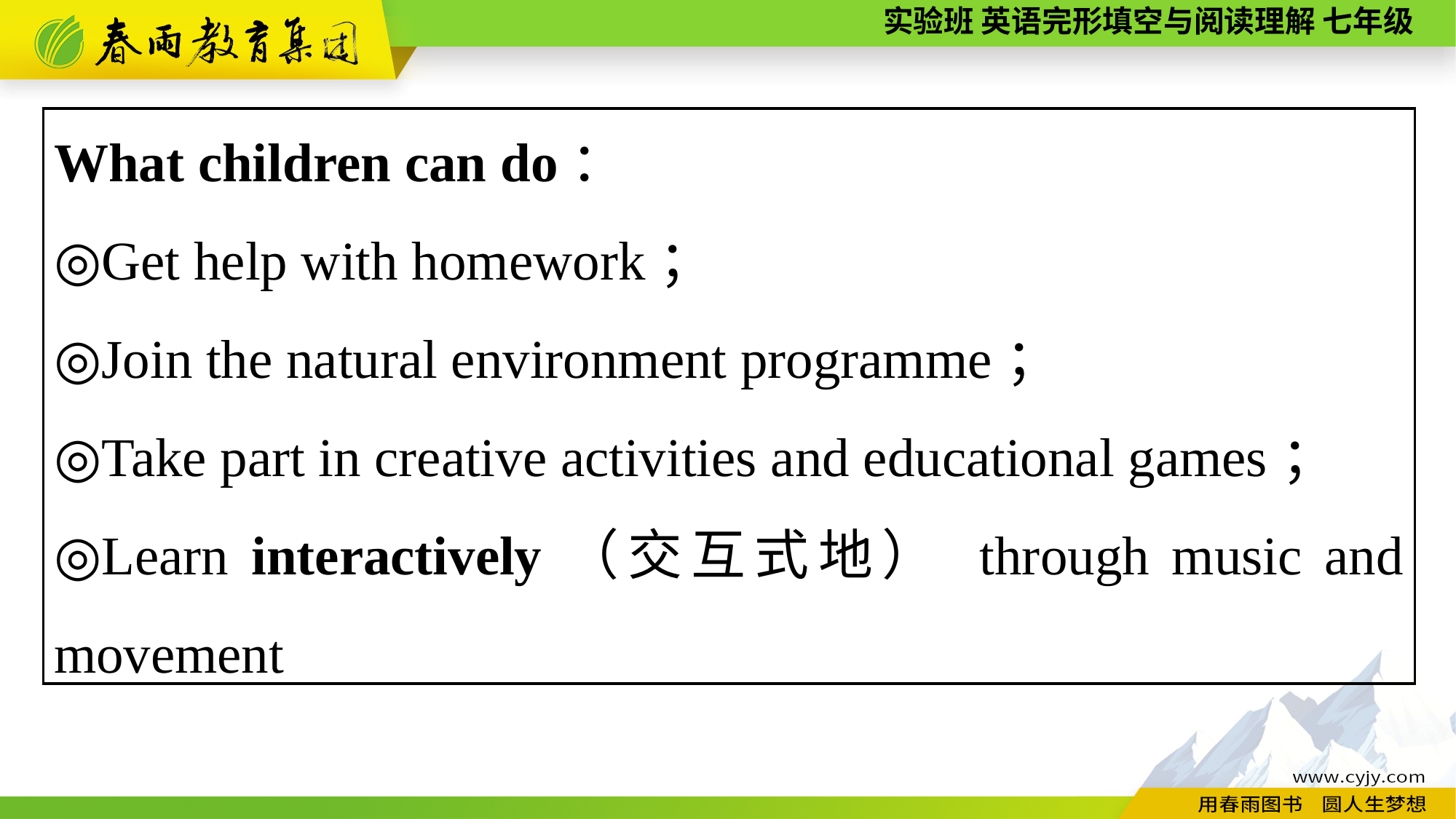

What children can do：
◎Get help with homework；
◎Join the natural environment programme；
◎Take part in creative activities and educational games；
◎Learn interactively（交互式地） through music and movement